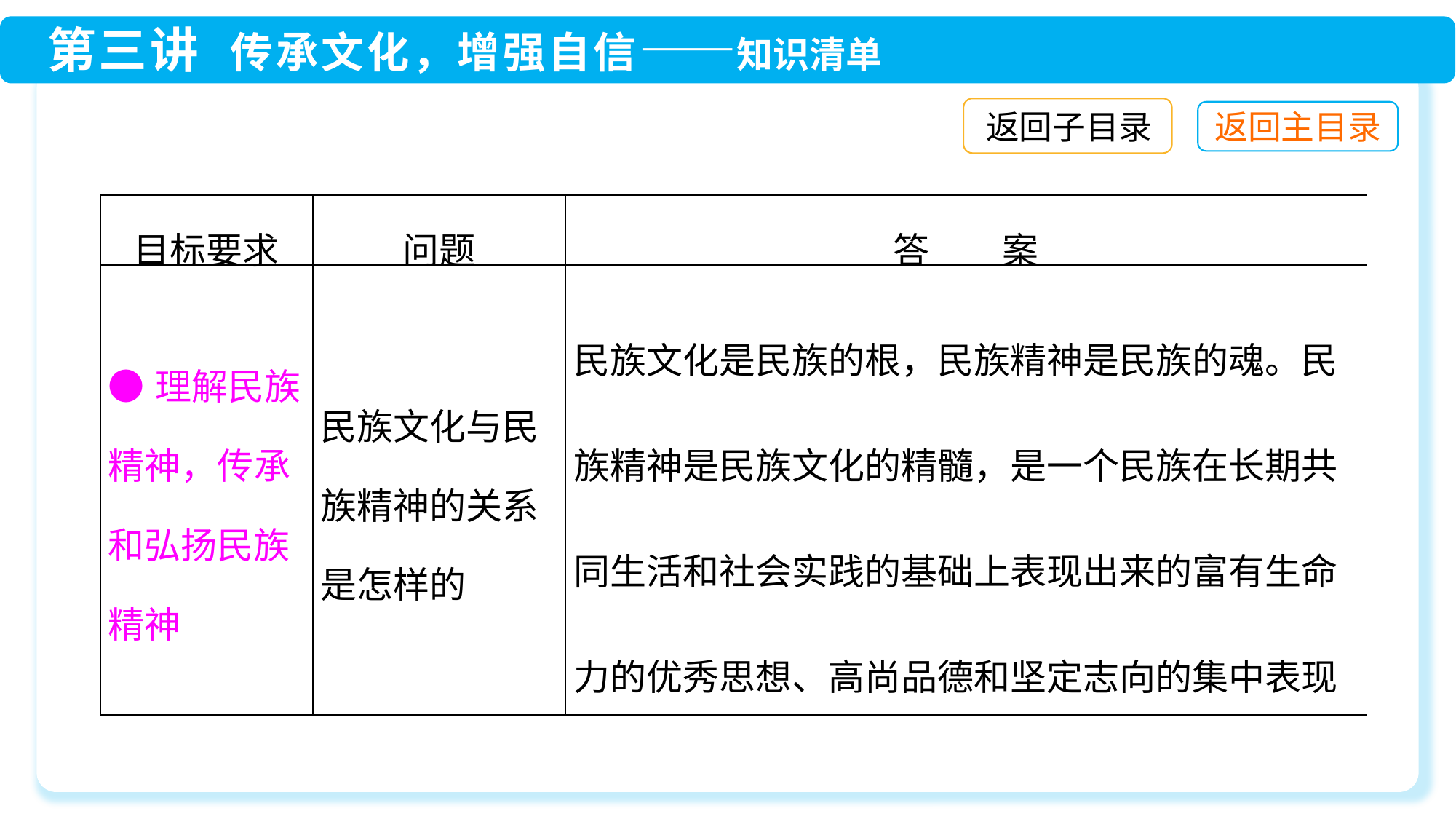

返回子目录
| 目标要求 | 问题 | 答　　案 |
| --- | --- | --- |
| ●理解民族精神，传承和弘扬民族精神 | 民族文化与民族精神的关系是怎样的 | 民族文化是民族的根，民族精神是民族的魂。民族精神是民族文化的精髓，是一个民族在长期共同生活和社会实践的基础上表现出来的富有生命力的优秀思想、高尚品德和坚定志向的集中表现 |